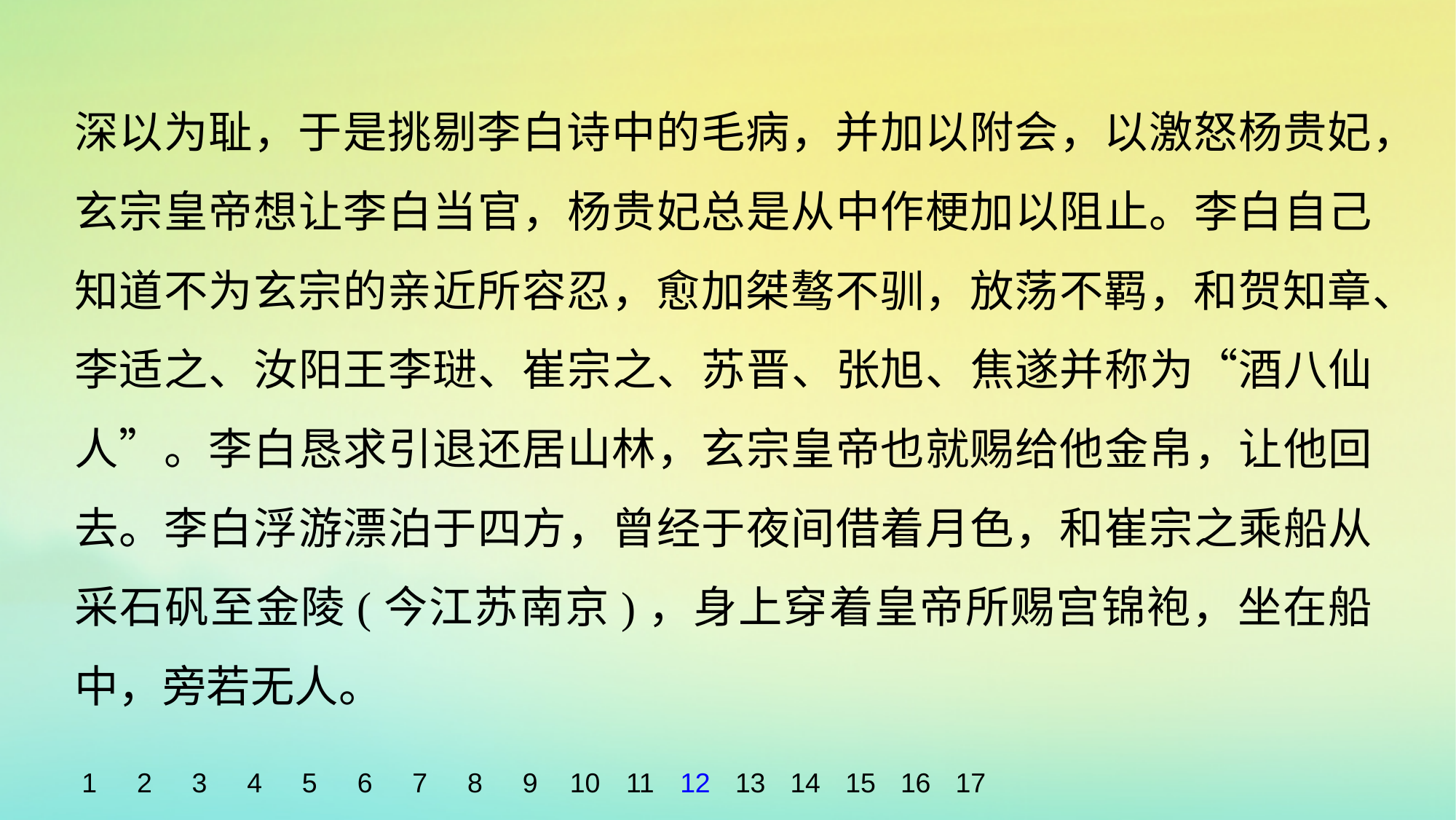

深以为耻，于是挑剔李白诗中的毛病，并加以附会，以激怒杨贵妃，玄宗皇帝想让李白当官，杨贵妃总是从中作梗加以阻止。李白自己知道不为玄宗的亲近所容忍，愈加桀骜不驯，放荡不羁，和贺知章、李适之、汝阳王李琎、崔宗之、苏晋、张旭、焦遂并称为“酒八仙人”。李白恳求引退还居山林，玄宗皇帝也就赐给他金帛，让他回去。李白浮游漂泊于四方，曾经于夜间借着月色，和崔宗之乘船从采石矾至金陵(今江苏南京)，身上穿着皇帝所赐宫锦袍，坐在船中，旁若无人。
1
2
3
4
5
6
7
8
9
10
11
12
13
14
15
16
17